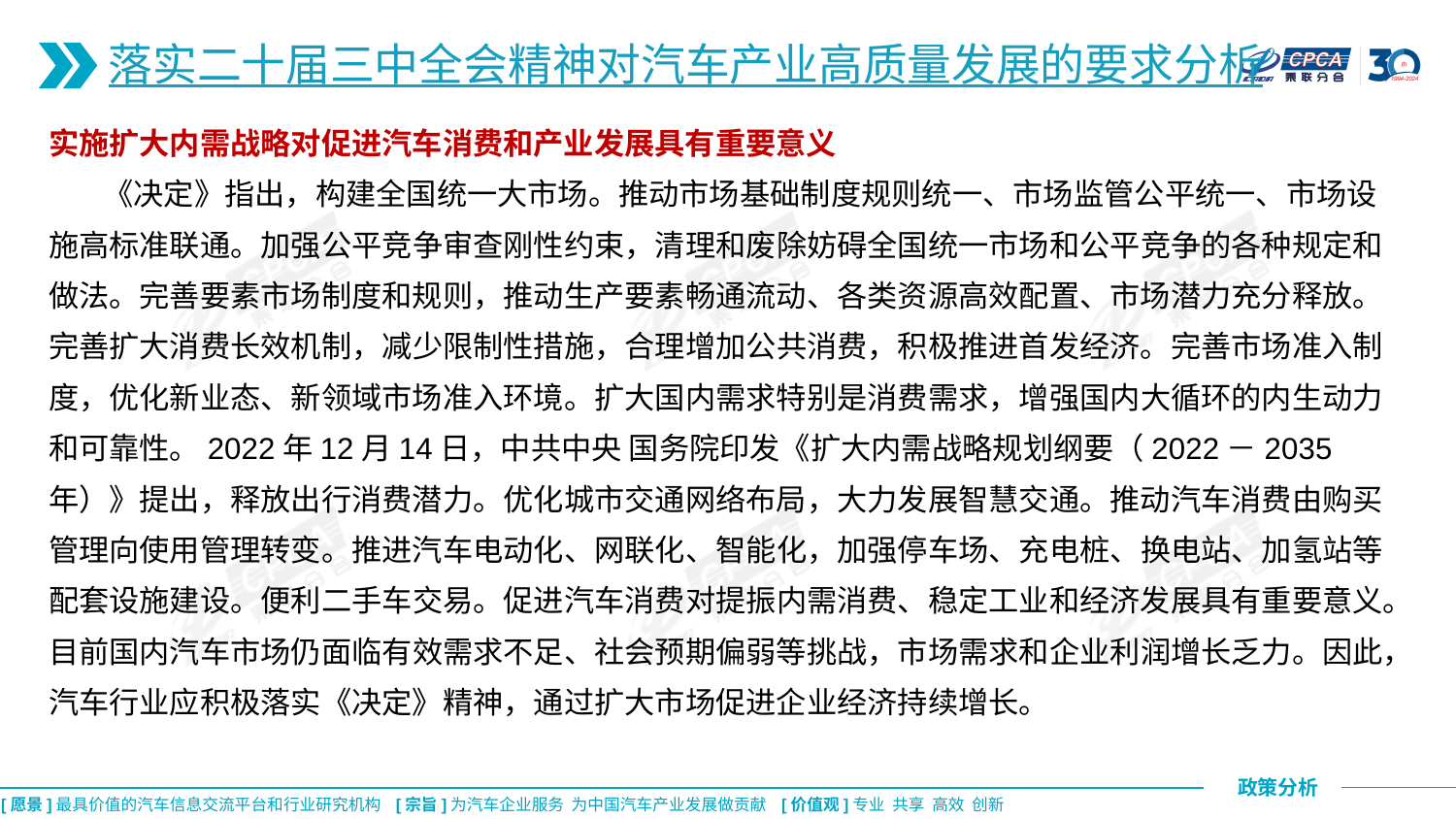

落实二十届三中全会精神对汽车产业高质量发展的要求分析
实施扩大内需战略对促进汽车消费和产业发展具有重要意义
       《决定》指出，构建全国统一大市场。推动市场基础制度规则统一、市场监管公平统一、市场设施高标准联通。加强公平竞争审查刚性约束，清理和废除妨碍全国统一市场和公平竞争的各种规定和做法。完善要素市场制度和规则，推动生产要素畅通流动、各类资源高效配置、市场潜力充分释放。完善扩大消费长效机制，减少限制性措施，合理增加公共消费，积极推进首发经济。完善市场准入制度，优化新业态、新领域市场准入环境。扩大国内需求特别是消费需求，增强国内大循环的内生动力和可靠性。2022年12月14日，中共中央 国务院印发《扩大内需战略规划纲要（2022－2035年）》提出，释放出行消费潜力。优化城市交通网络布局，大力发展智慧交通。推动汽车消费由购买管理向使用管理转变。推进汽车电动化、网联化、智能化，加强停车场、充电桩、换电站、加氢站等配套设施建设。便利二手车交易。促进汽车消费对提振内需消费、稳定工业和经济发展具有重要意义。目前国内汽车市场仍面临有效需求不足、社会预期偏弱等挑战，市场需求和企业利润增长乏力。因此，汽车行业应积极落实《决定》精神，通过扩大市场促进企业经济持续增长。